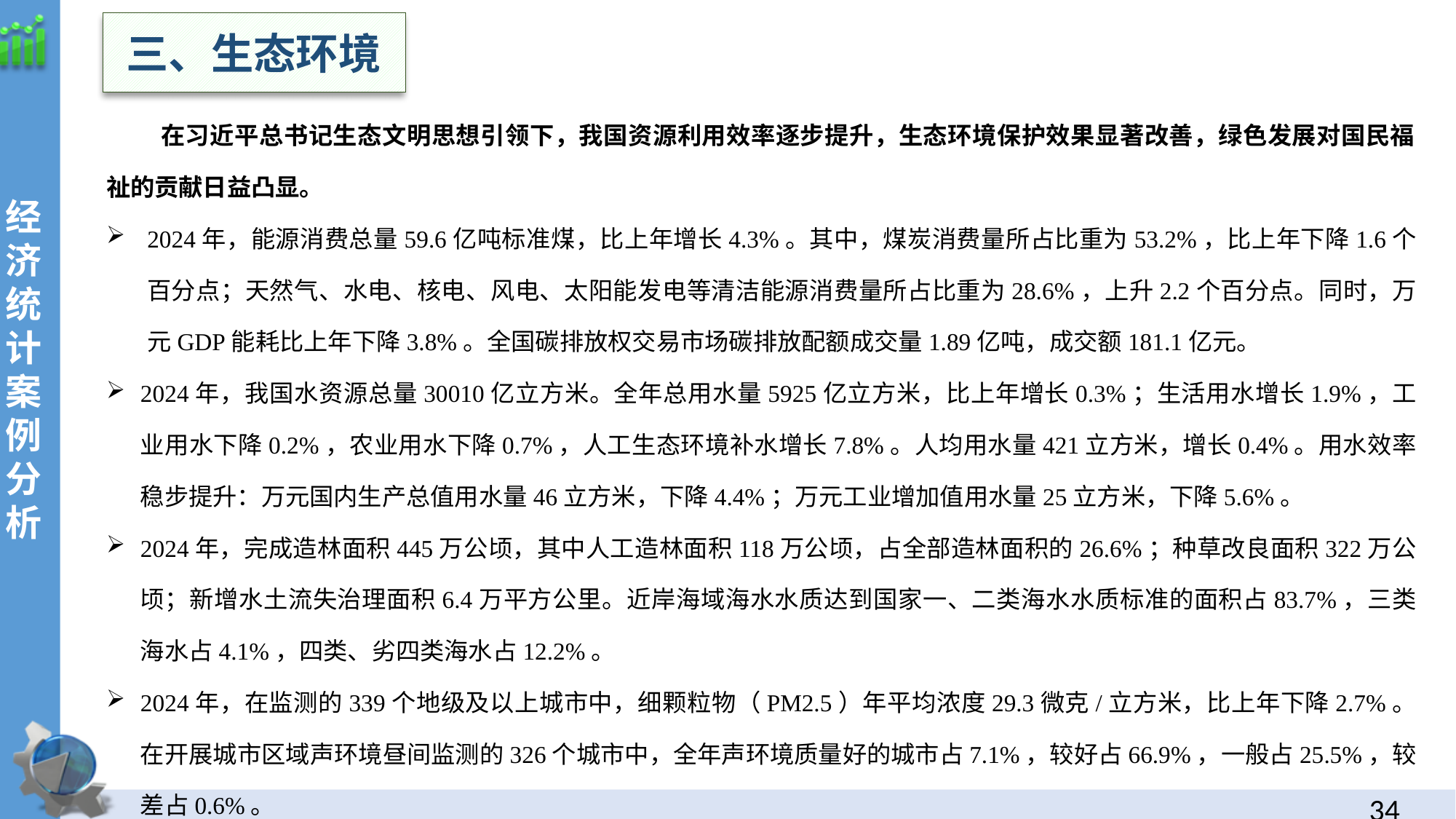

三、生态环境

在习近平总书记生态文明思想引领下，我国资源利用效率逐步提升，生态环境保护效果显著改善，绿色发展对国民福祉的贡献日益凸显。
2024年，能源消费总量59.6亿吨标准煤，比上年增长4.3%。其中，煤炭消费量所占比重为53.2%，比上年下降1.6个百分点；天然气、水电、核电、风电、太阳能发电等清洁能源消费量所占比重为28.6%，上升2.2个百分点。同时，万元GDP能耗比上年下降3.8%。全国碳排放权交易市场碳排放配额成交量1.89亿吨，成交额181.1亿元。
2024年，我国水资源总量30010亿立方米。全年总用水量5925亿立方米，比上年增长0.3%；生活用水增长1.9%，工业用水下降0.2%，农业用水下降0.7%，人工生态环境补水增长7.8%。人均用水量421立方米，增长0.4%。用水效率稳步提升：万元国内生产总值用水量46立方米，下降4.4%；万元工业增加值用水量25立方米，下降5.6%。
2024年，完成造林面积445万公顷，其中人工造林面积118万公顷，占全部造林面积的26.6%；种草改良面积322万公顷；新增水土流失治理面积6.4万平方公里。近岸海域海水水质达到国家一、二类海水水质标准的面积占83.7%，三类海水占4.1%，四类、劣四类海水占12.2%。
2024年，在监测的339个地级及以上城市中，细颗粒物（PM2.5）年平均浓度29.3微克/立方米，比上年下降2.7%。在开展城市区域声环境昼间监测的326个城市中，全年声环境质量好的城市占7.1%，较好占66.9%，一般占25.5%，较差占0.6%。

经
济统计案例分析
34